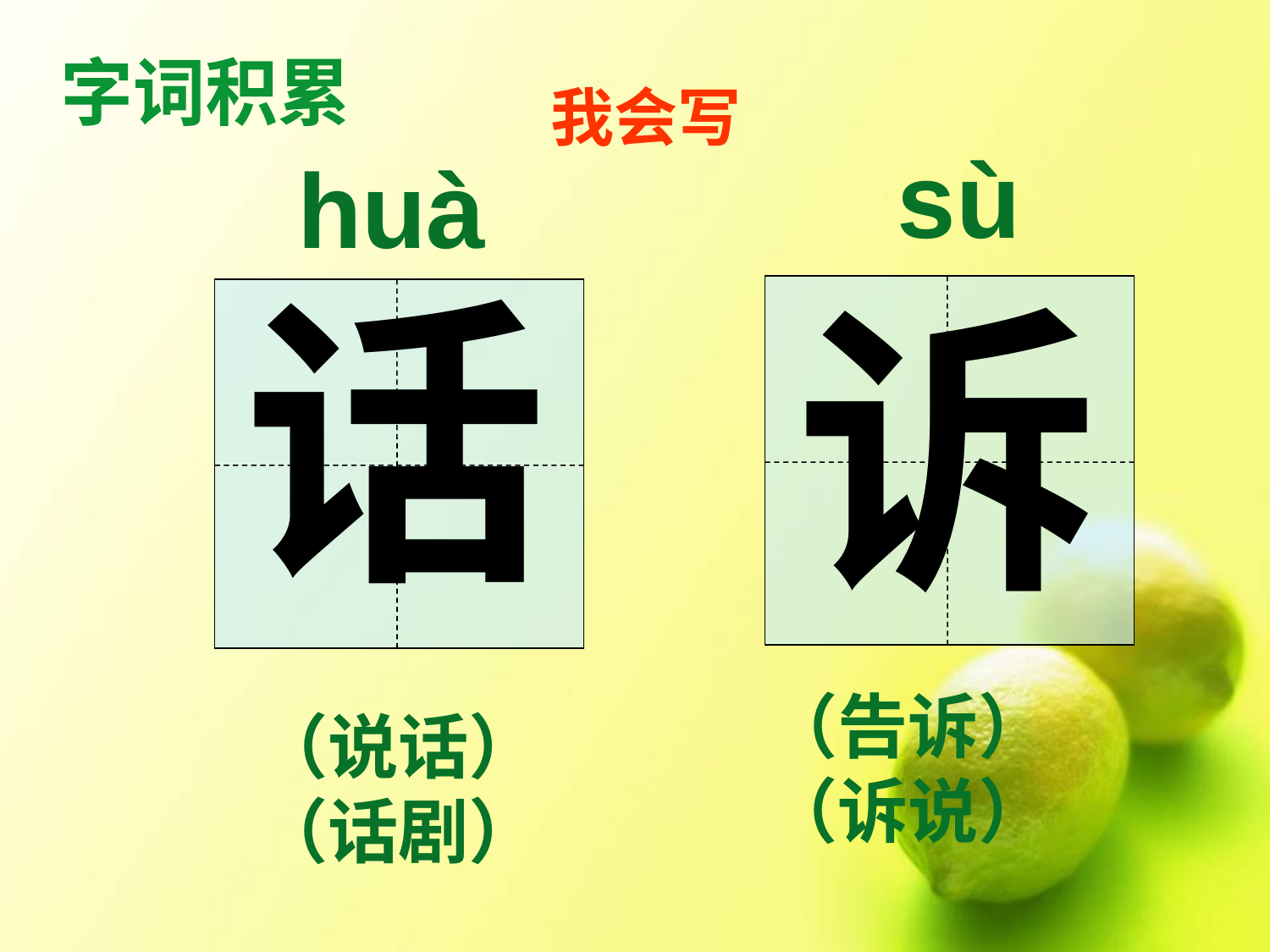

字词积累
# 我会写
sù
huà
话
诉

（告诉）
（诉说）
（说话）
（话剧）